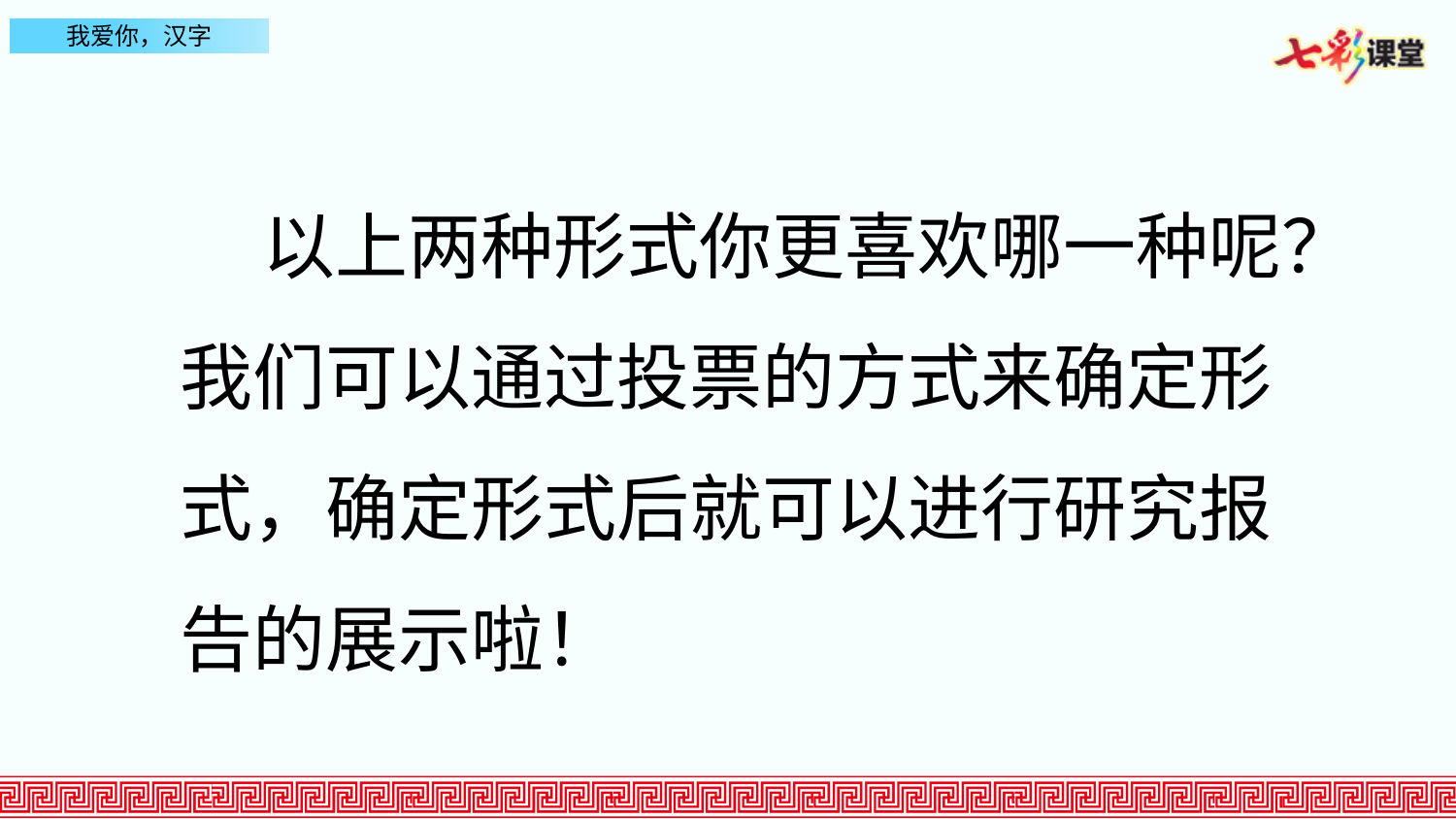

以上两种形式你更喜欢哪一种呢？我们可以通过投票的方式来确定形式，确定形式后就可以进行研究报告的展示啦！